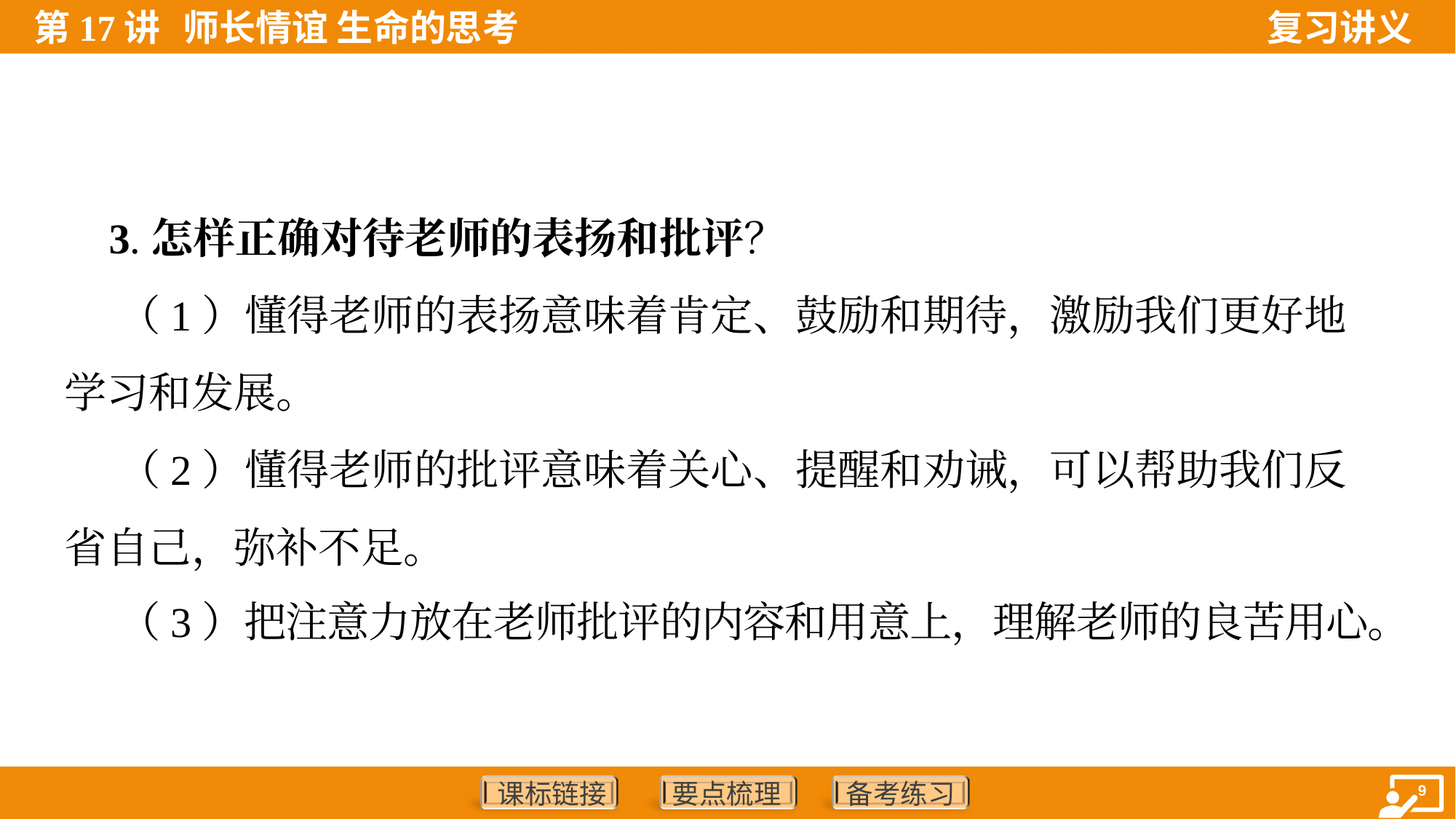

3.怎样正确对待老师的表扬和批评？
    （1）懂得老师的表扬意味着肯定、鼓励和期待，激励我们更好地
学习和发展。
    （2）懂得老师的批评意味着关心、提醒和劝诫，可以帮助我们反
省自己，弥补不足。
    （3）把注意力放在老师批评的内容和用意上，理解老师的良苦用心。